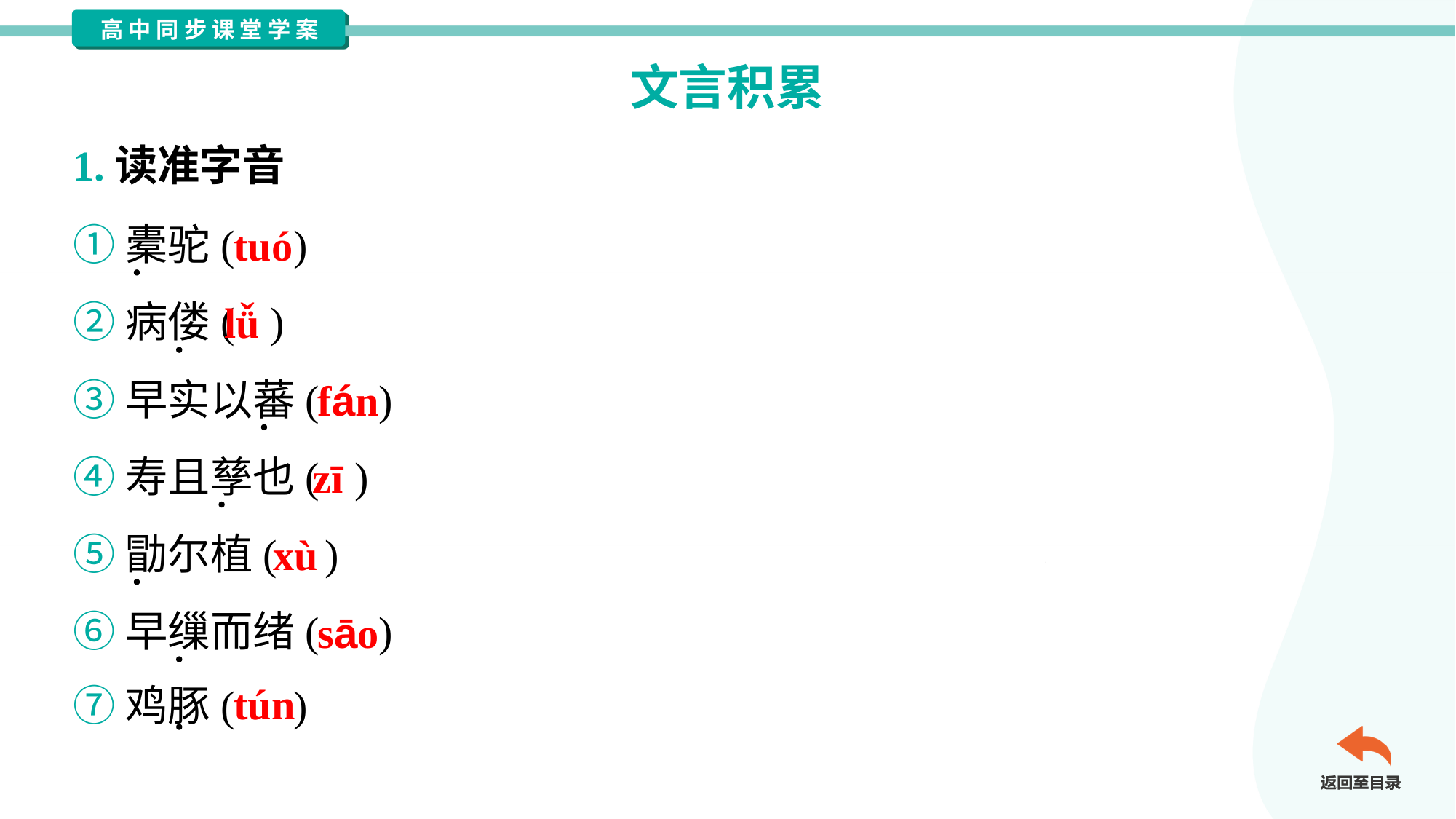

文言积累
1.读准字音
①橐驼(     )
②病偻(   )
③早实以蕃(     )
④寿且孳也(   )
⑤勖尔植(    )
⑥早缫而绪(     )
⑦鸡豚(     )
tuó
lǚ

fán

zī

xù

sāo

tún